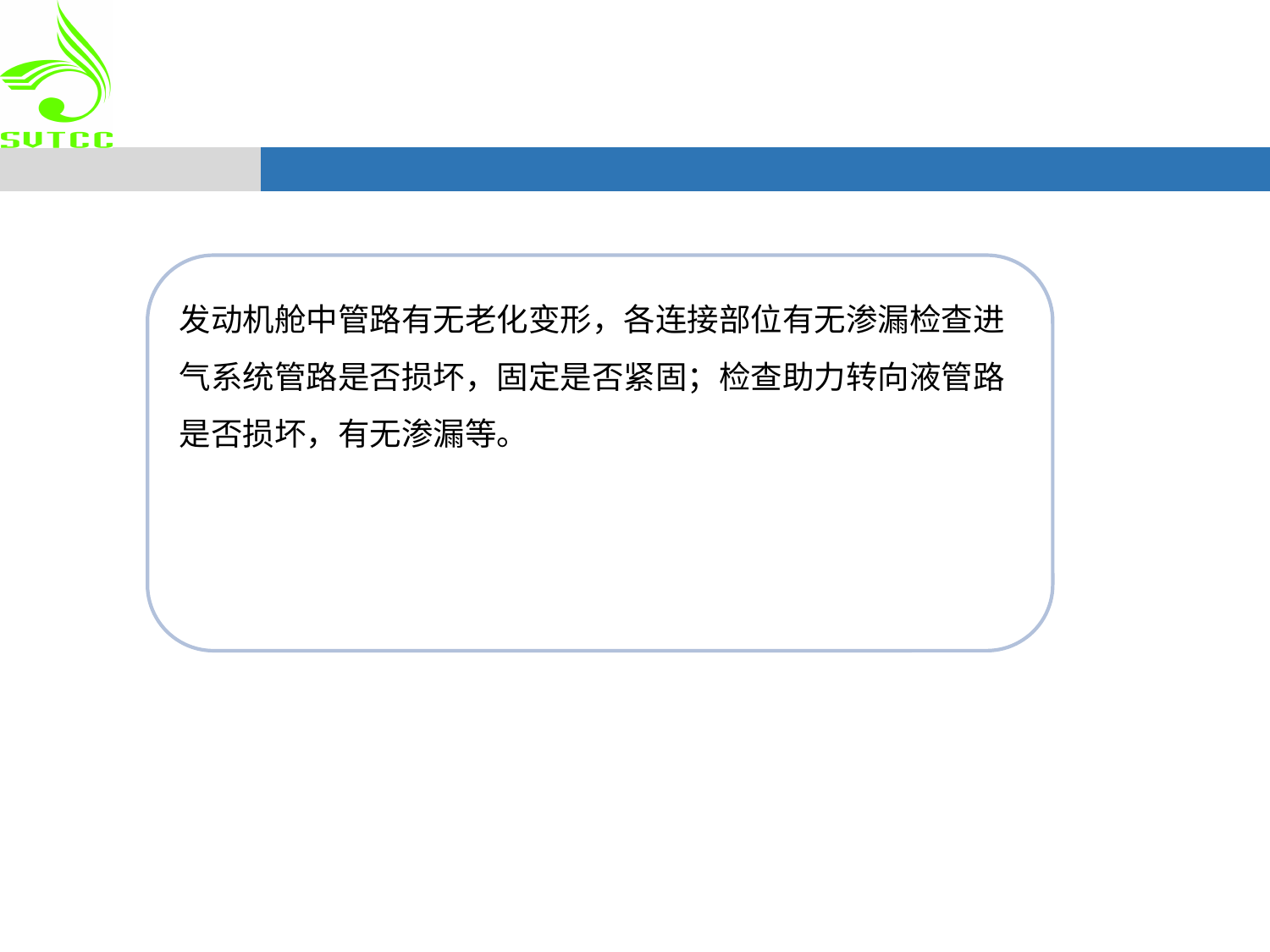

发动机舱中管路有无老化变形，各连接部位有无渗漏检查进气系统管路是否损坏，固定是否紧固；检查助力转向液管路是否损坏，有无渗漏等。